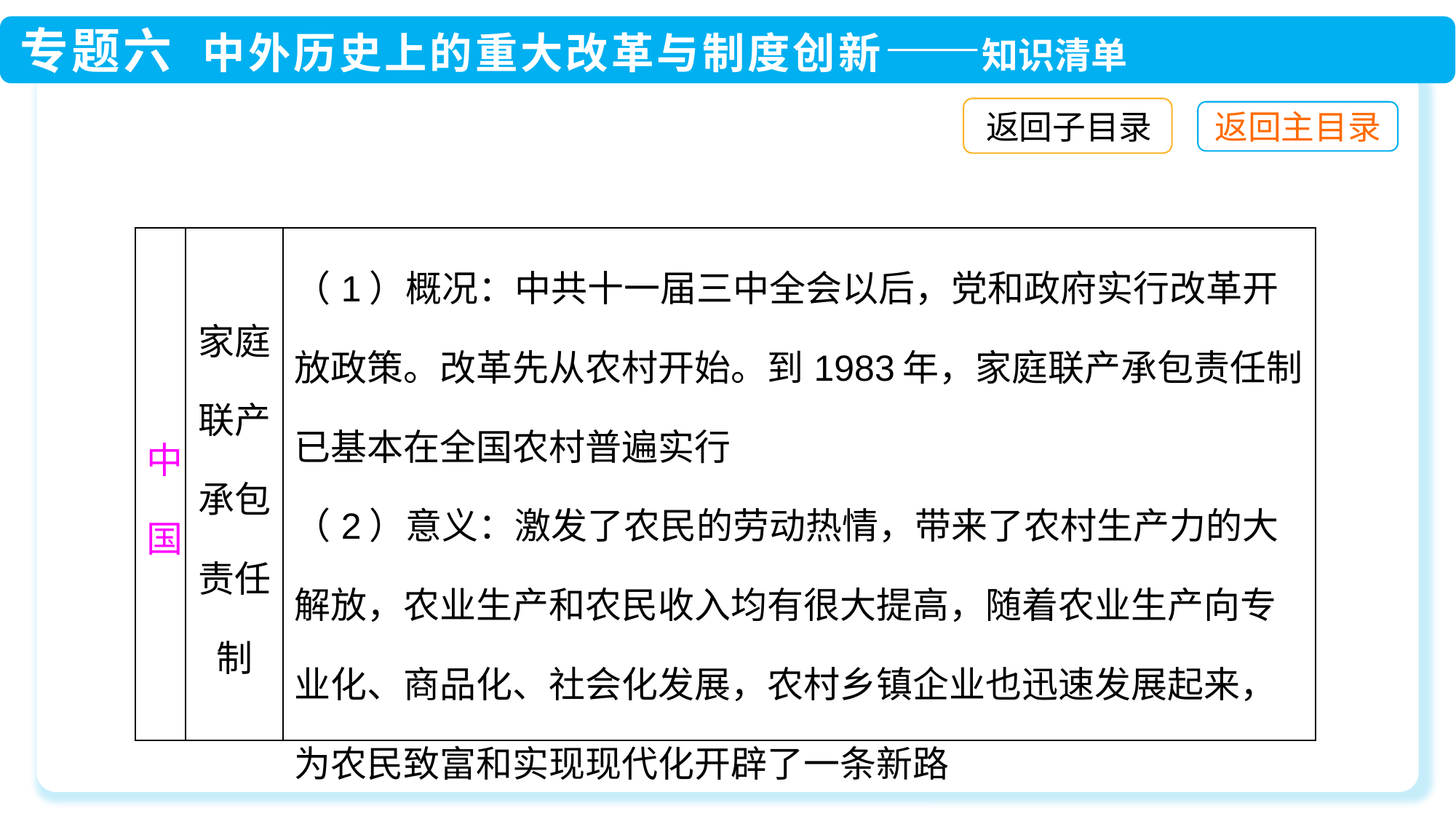

返回子目录
| 中国 | 家庭联产承包责任制 | （1）概况：中共十一届三中全会以后，党和政府实行改革开放政策。改革先从农村开始。到1983年，家庭联产承包责任制已基本在全国农村普遍实行 （2）意义：激发了农民的劳动热情，带来了农村生产力的大解放，农业生产和农民收入均有很大提高，随着农业生产向专业化、商品化、社会化发展，农村乡镇企业也迅速发展起来，为农民致富和实现现代化开辟了一条新路 |
| --- | --- | --- |